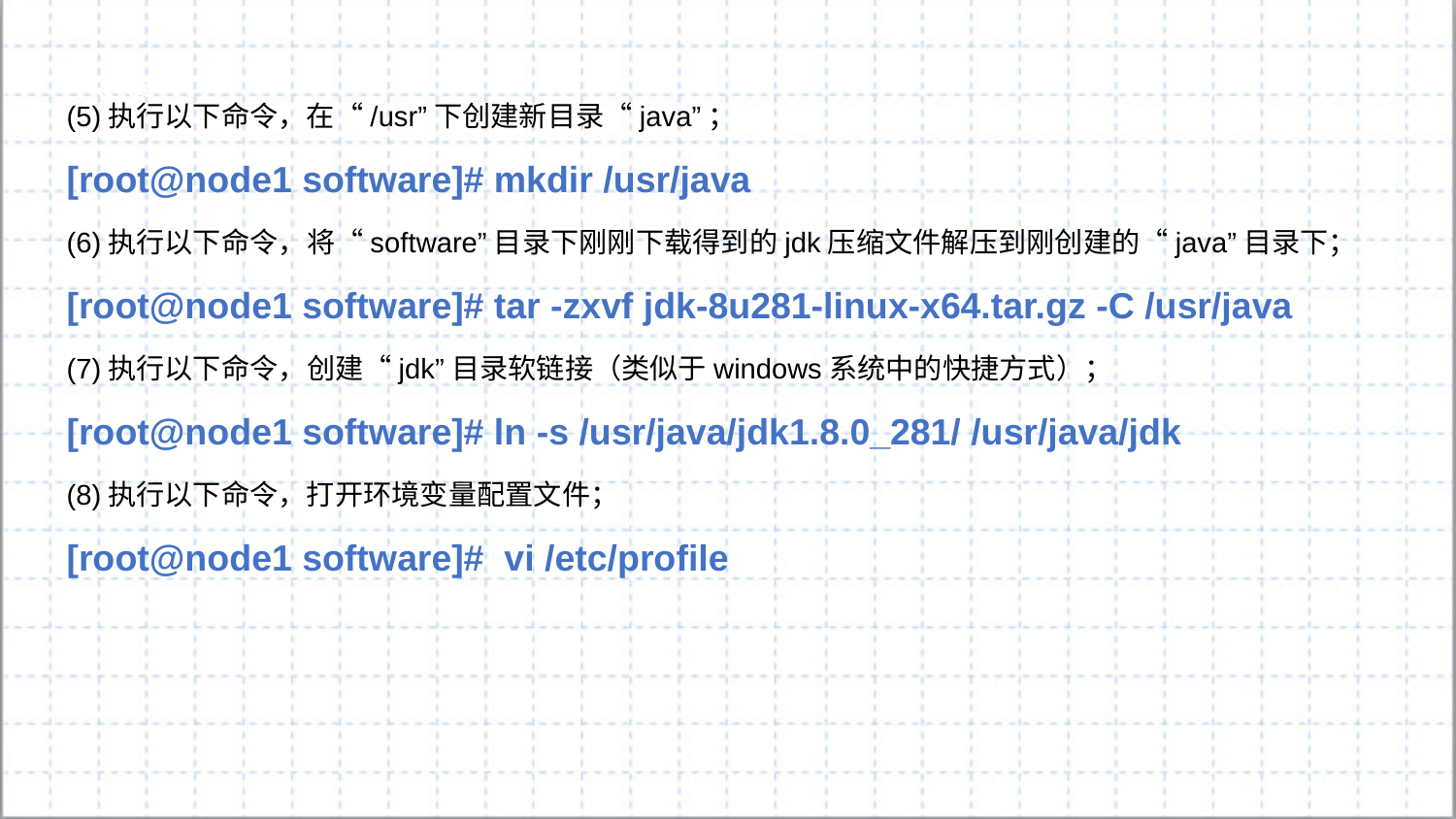

(5)执行以下命令，在“/usr”下创建新目录“java”；
[root@node1 software]# mkdir /usr/java
(6)执行以下命令，将“software”目录下刚刚下载得到的jdk压缩文件解压到刚创建的“java”目录下；
[root@node1 software]# tar -zxvf jdk-8u281-linux-x64.tar.gz -C /usr/java
(7)执行以下命令，创建“jdk”目录软链接（类似于windows系统中的快捷方式）；
[root@node1 software]# ln -s /usr/java/jdk1.8.0_281/ /usr/java/jdk
(8)执行以下命令，打开环境变量配置文件；
[root@node1 software]#  vi /etc/profile